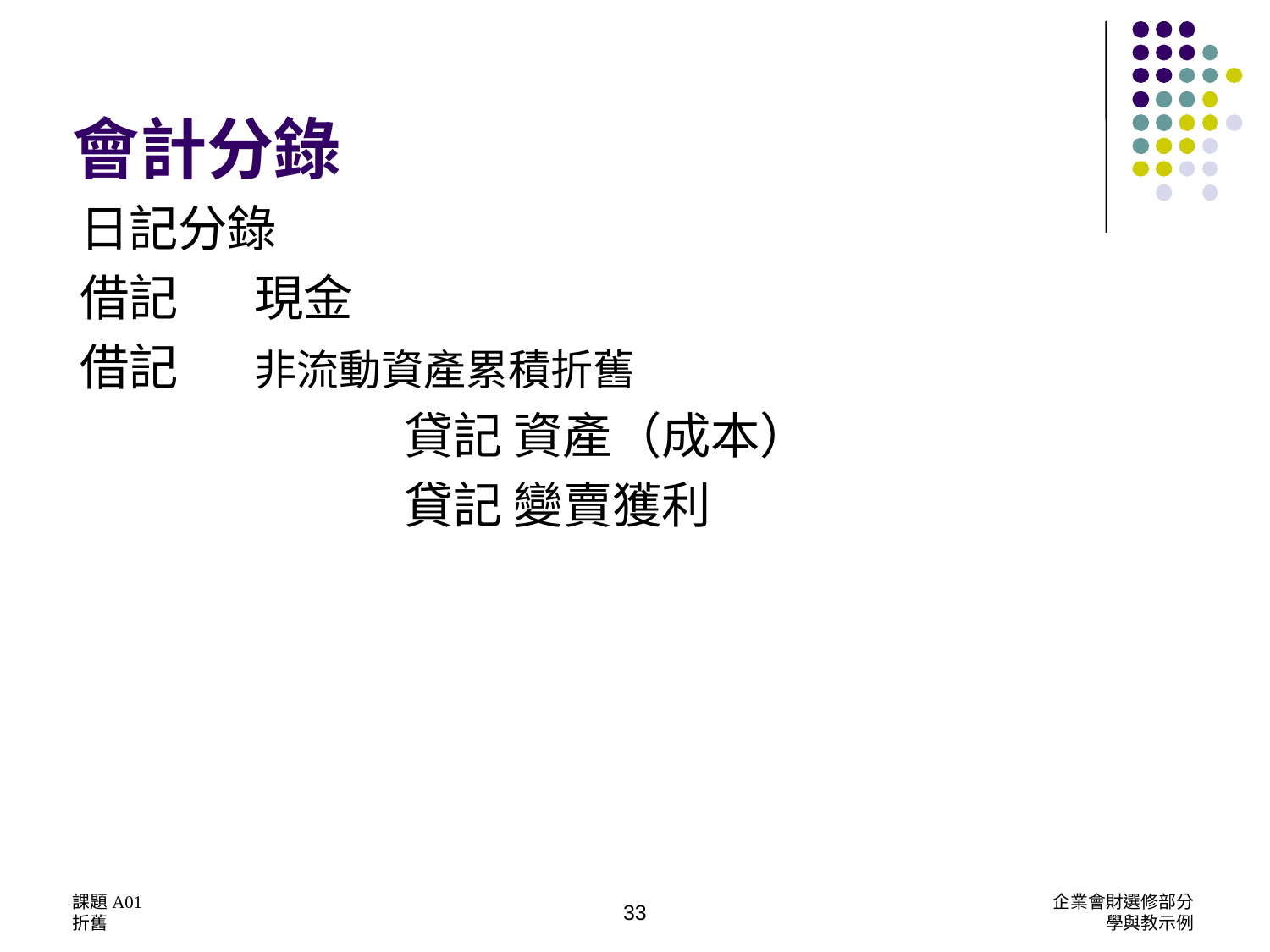

# 會計分錄
日記分錄
借記 	現金
借記	非流動資產累積折舊
			 貸記 資產（成本）
			 貸記 變賣獲利

課題A01
折舊

企業會財選修部分
學與教示例

33